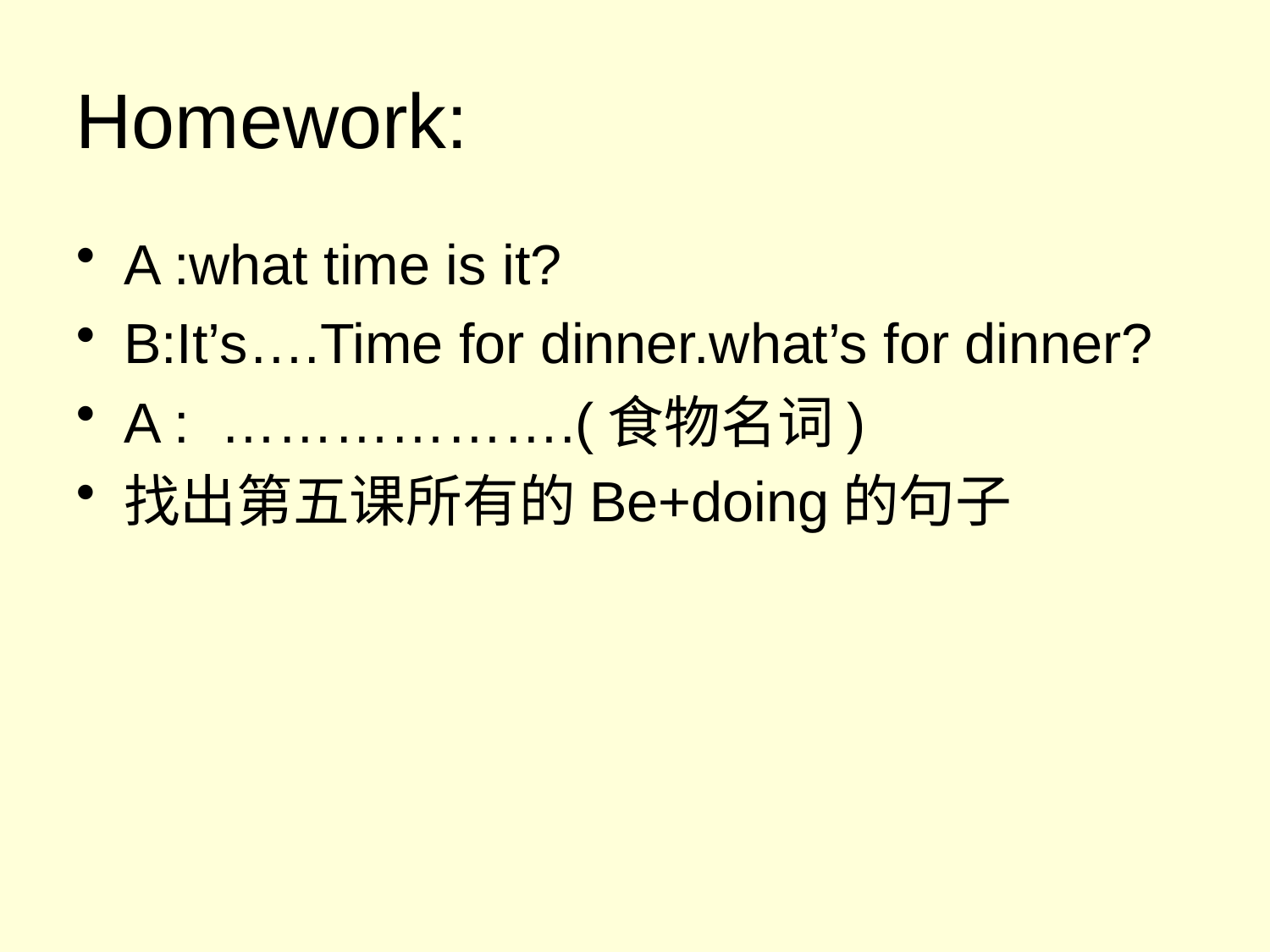

# Homework:
A :what time is it?
B:It’s….Time for dinner.what’s for dinner?
A :  ……………….(食物名词)
找出第五课所有的Be+doing的句子